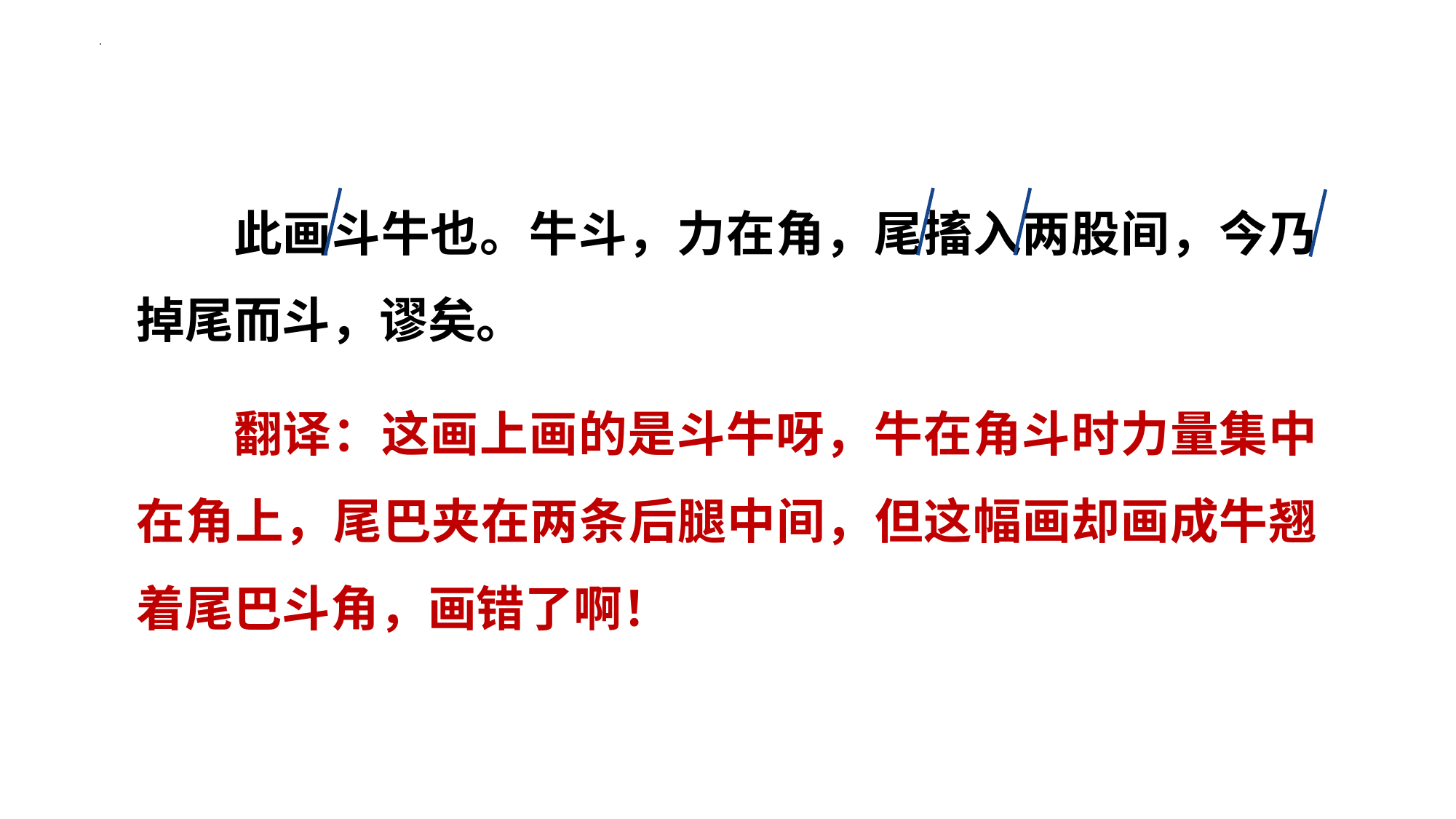

此画斗牛也。牛斗，力在角，尾搐入两股间，今乃掉尾而斗，谬矣。
翻译：这画上画的是斗牛呀，牛在角斗时力量集中在角上，尾巴夹在两条后腿中间，但这幅画却画成牛翘着尾巴斗角，画错了啊！